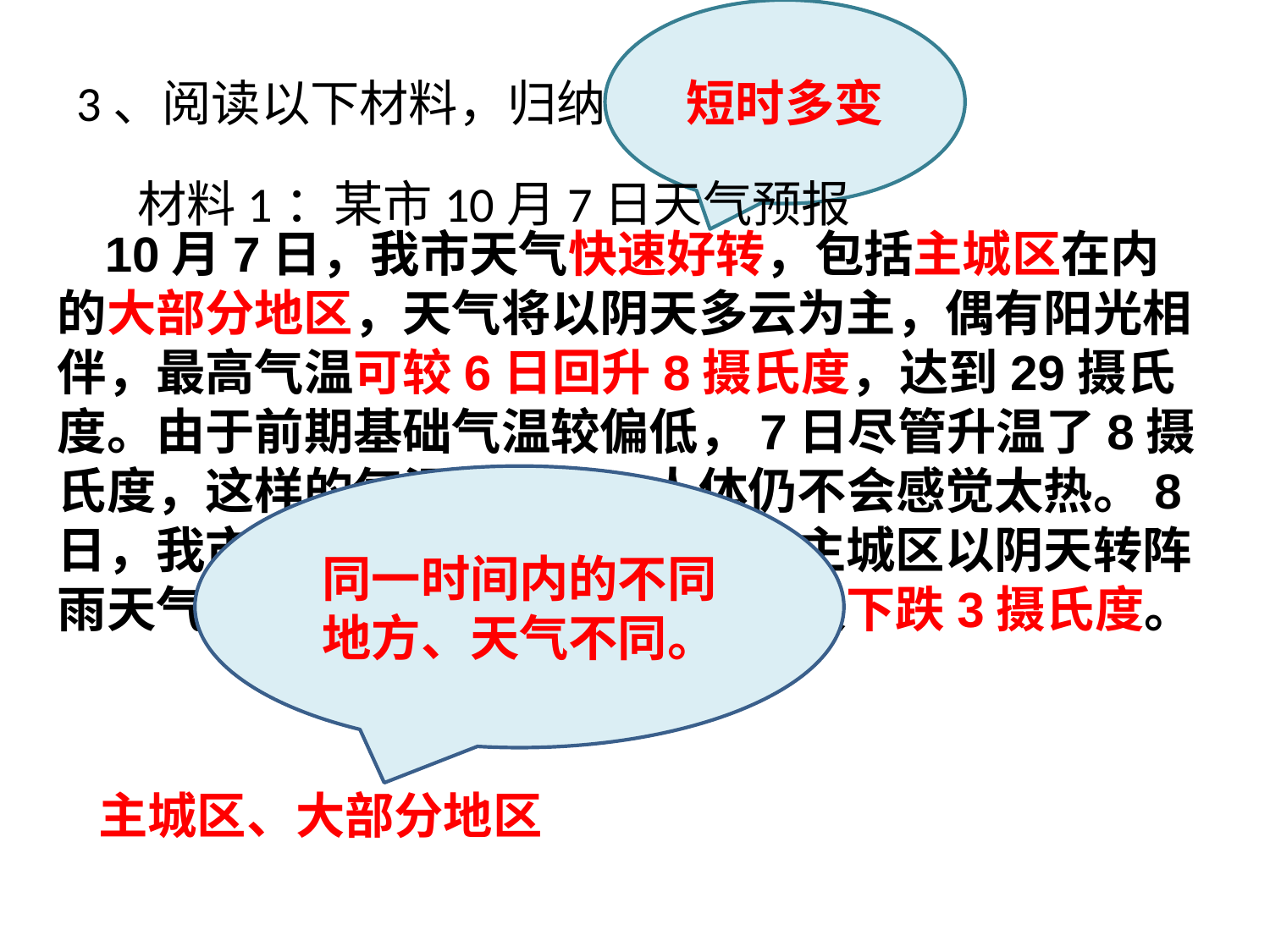

短时多变
3、阅读以下材料，归纳天气的特点
材料1：某市10月7日天气预报
    10月7日，我市天气快速好转，包括主城区在内的大部分地区，天气将以阴天多云为主，偶有阳光相伴，最高气温可较6日回升8摄氏度，达到29摄氏度。由于前期基础气温较偏低，7日尽管升温了8摄氏度，这样的气温条件下，人体仍不会感觉太热。8日，我市又将遭遇一轮降雨天气，主城区以阴天转阵雨天气为主，气温受影响不明显，仅下跌3摄氏度。
同一时间内的不同地方、天气不同。
主城区、大部分地区